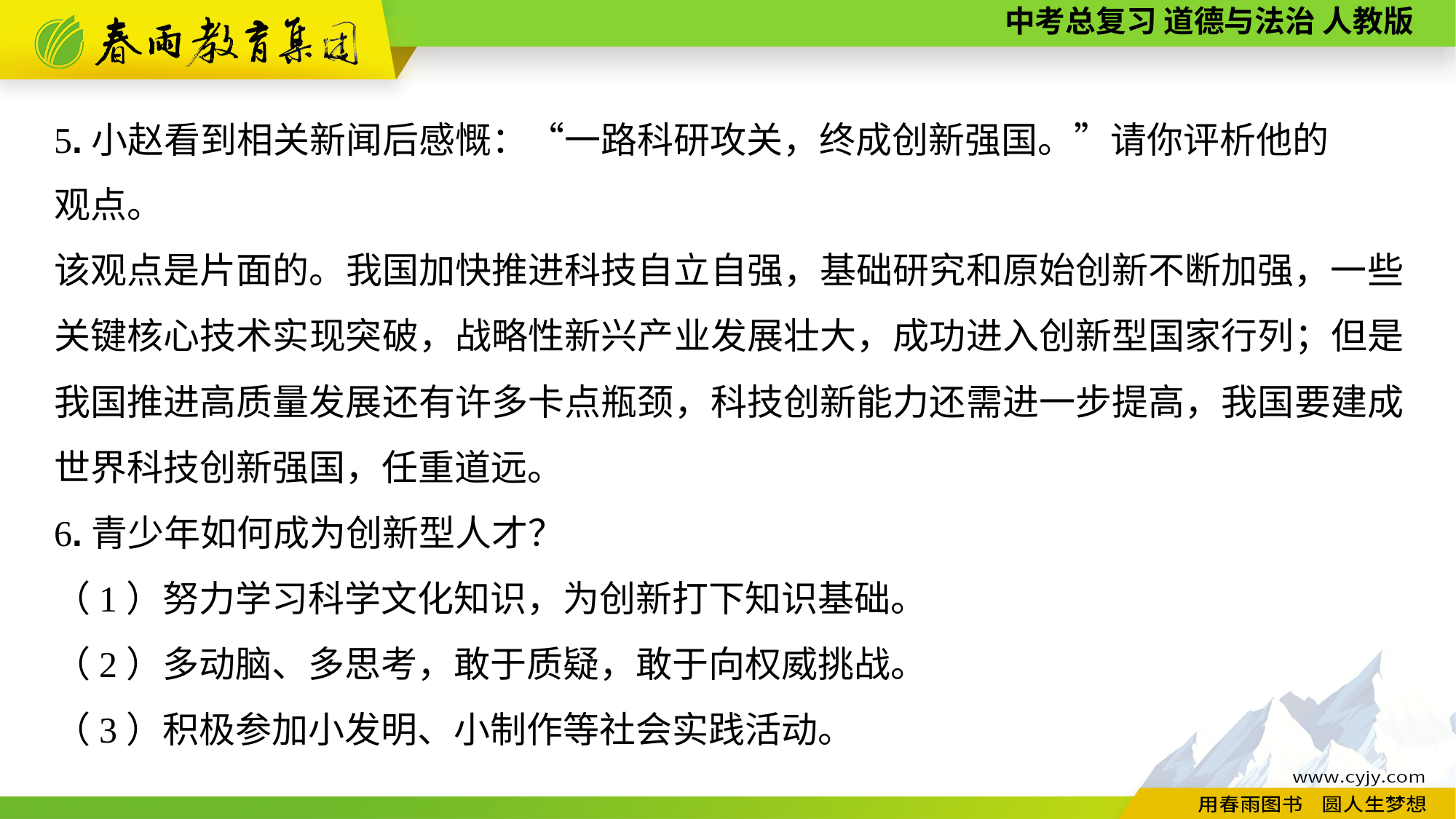

5.小赵看到相关新闻后感慨：“一路科研攻关，终成创新强国。”请你评析他的
观点。
该观点是片面的。我国加快推进科技自立自强，基础研究和原始创新不断加强，一些关键核心技术实现突破，战略性新兴产业发展壮大，成功进入创新型国家行列；但是我国推进高质量发展还有许多卡点瓶颈，科技创新能力还需进一步提高，我国要建成世界科技创新强国，任重道远。
6.青少年如何成为创新型人才？
（1）努力学习科学文化知识，为创新打下知识基础。
（2）多动脑、多思考，敢于质疑，敢于向权威挑战。
（3）积极参加小发明、小制作等社会实践活动。